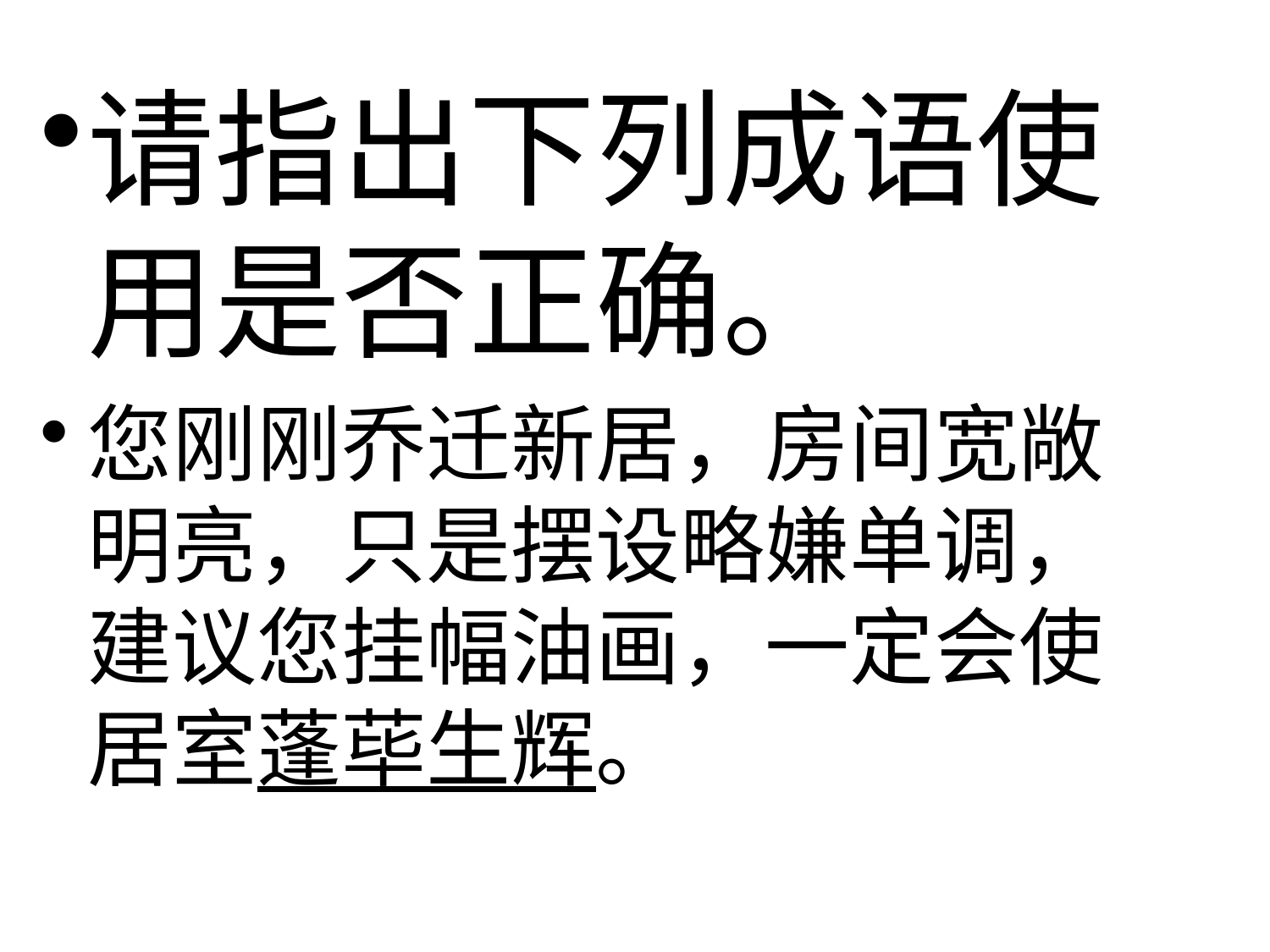

请指出下列成语使用是否正确。
您刚刚乔迁新居，房间宽敞明亮，只是摆设略嫌单调，建议您挂幅油画，一定会使居室蓬荜生辉。